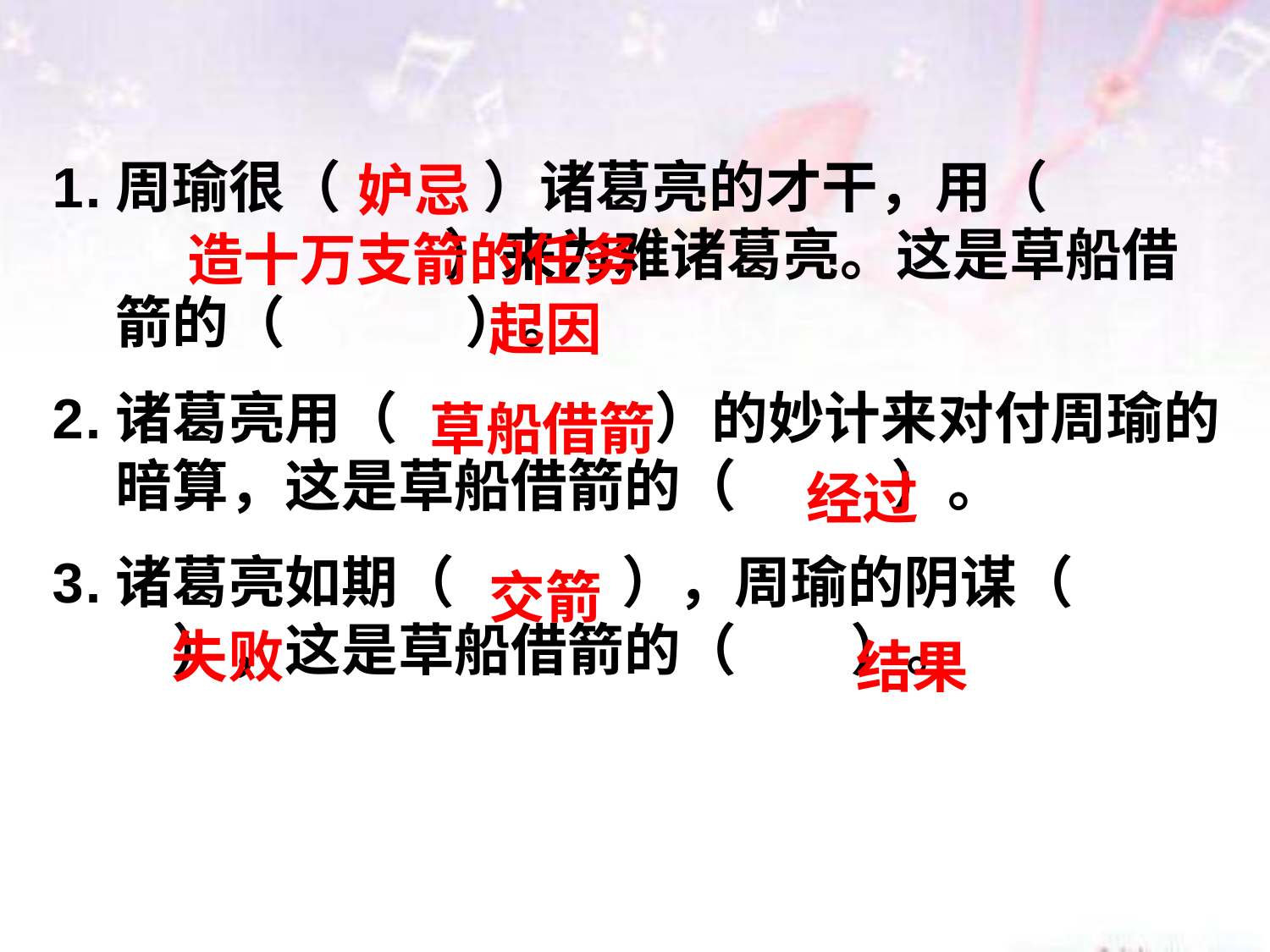

周瑜很（           ）诸葛亮的才干，用（           　　　　        ）来为难诸葛亮。这是草船借箭的（              ）。
诸葛亮用（                    ）的妙计来对付周瑜的暗算，这是草船借箭的（            ）。
诸葛亮如期（             ），周瑜的阴谋（　　），这是草船借箭的（　　）。
妒忌
造十万支箭的任务
起因
草船借箭
经过
交箭
失败
结果